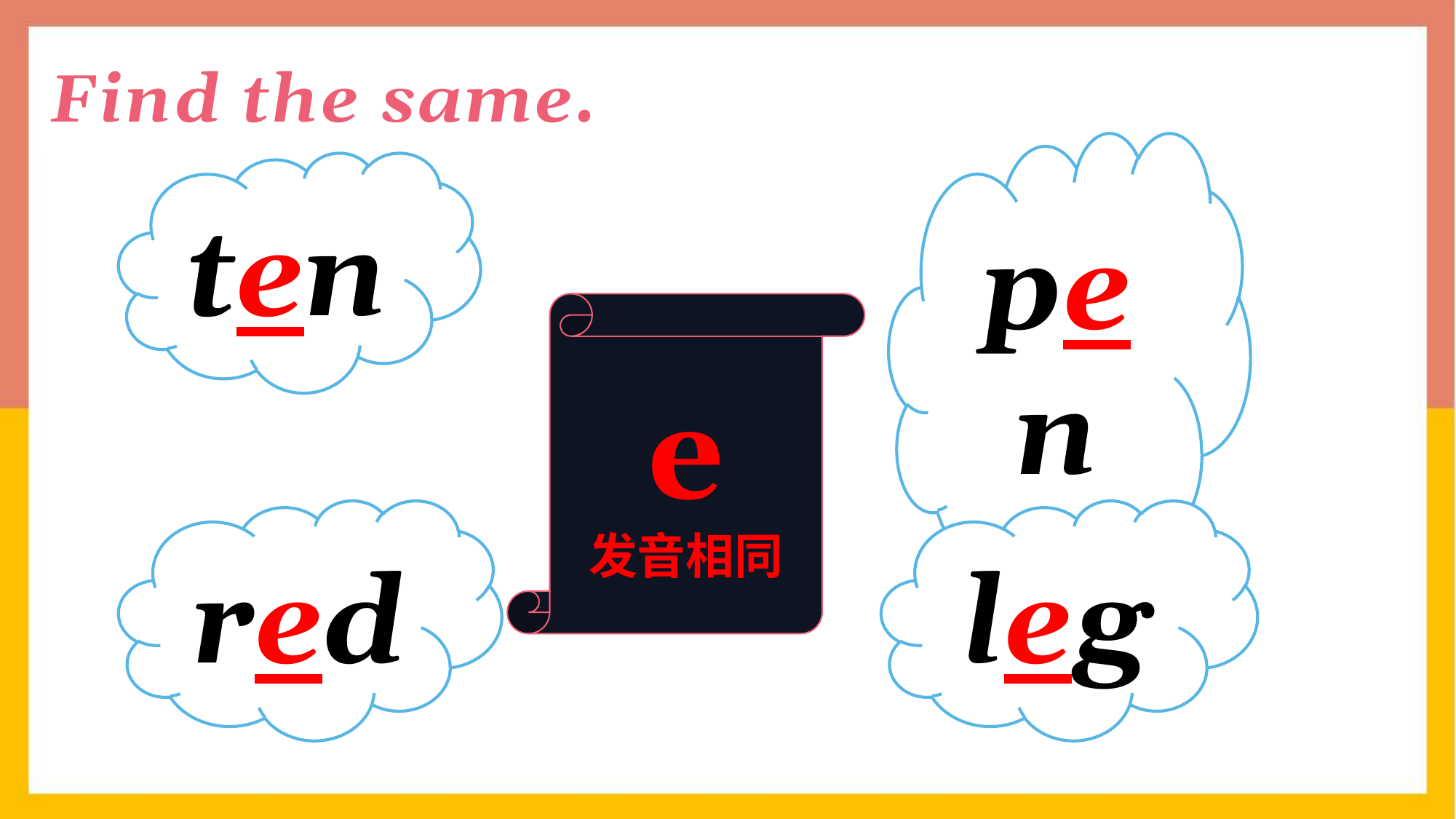

Find the same.
pen
ten
e
发音相同
red
leg